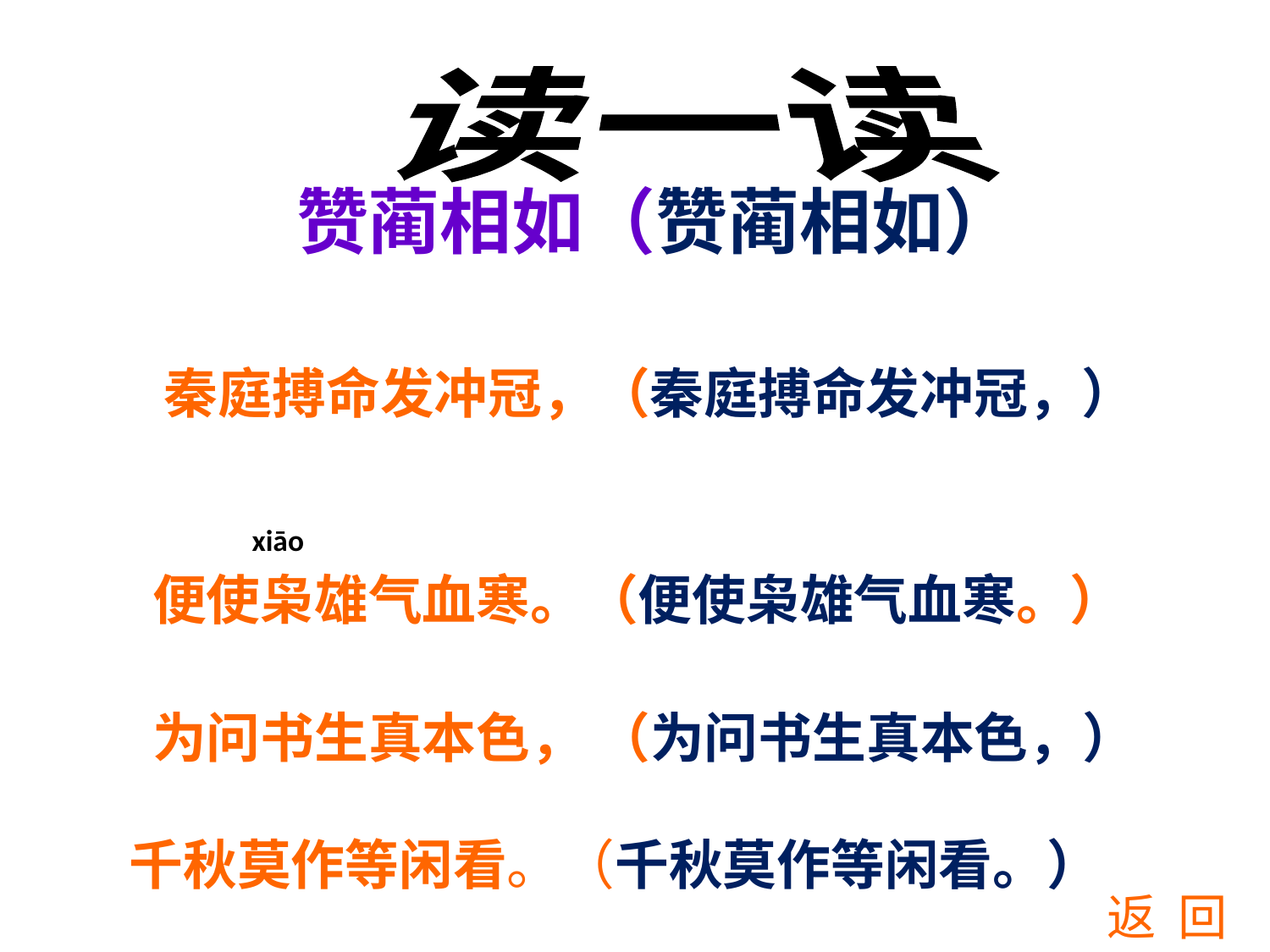

#
读一读

赞蔺相如（赞蔺相如）

秦庭搏命发冲冠，（秦庭搏命发冲冠，）

          xiāo
 便使枭雄气血寒。（便使枭雄气血寒。）

 为问书生真本色， （为问书生真本色，）
千秋莫作等闲看。（千秋莫作等闲看。）

返  回